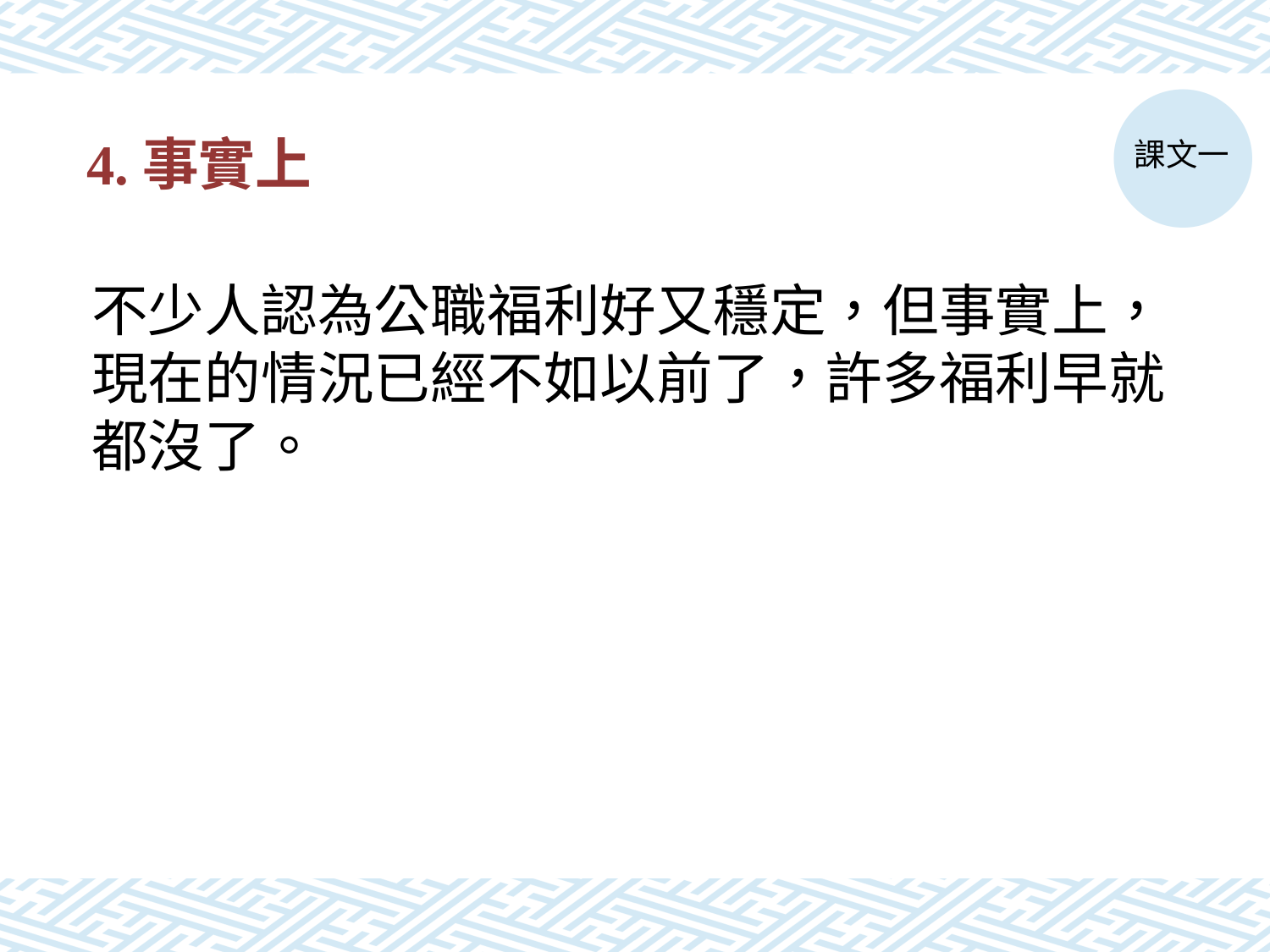

課文一
# 4.事實上
不少人認為公職福利好又穩定，但事實上，現在的情況已經不如以前了，許多福利早就都沒了。